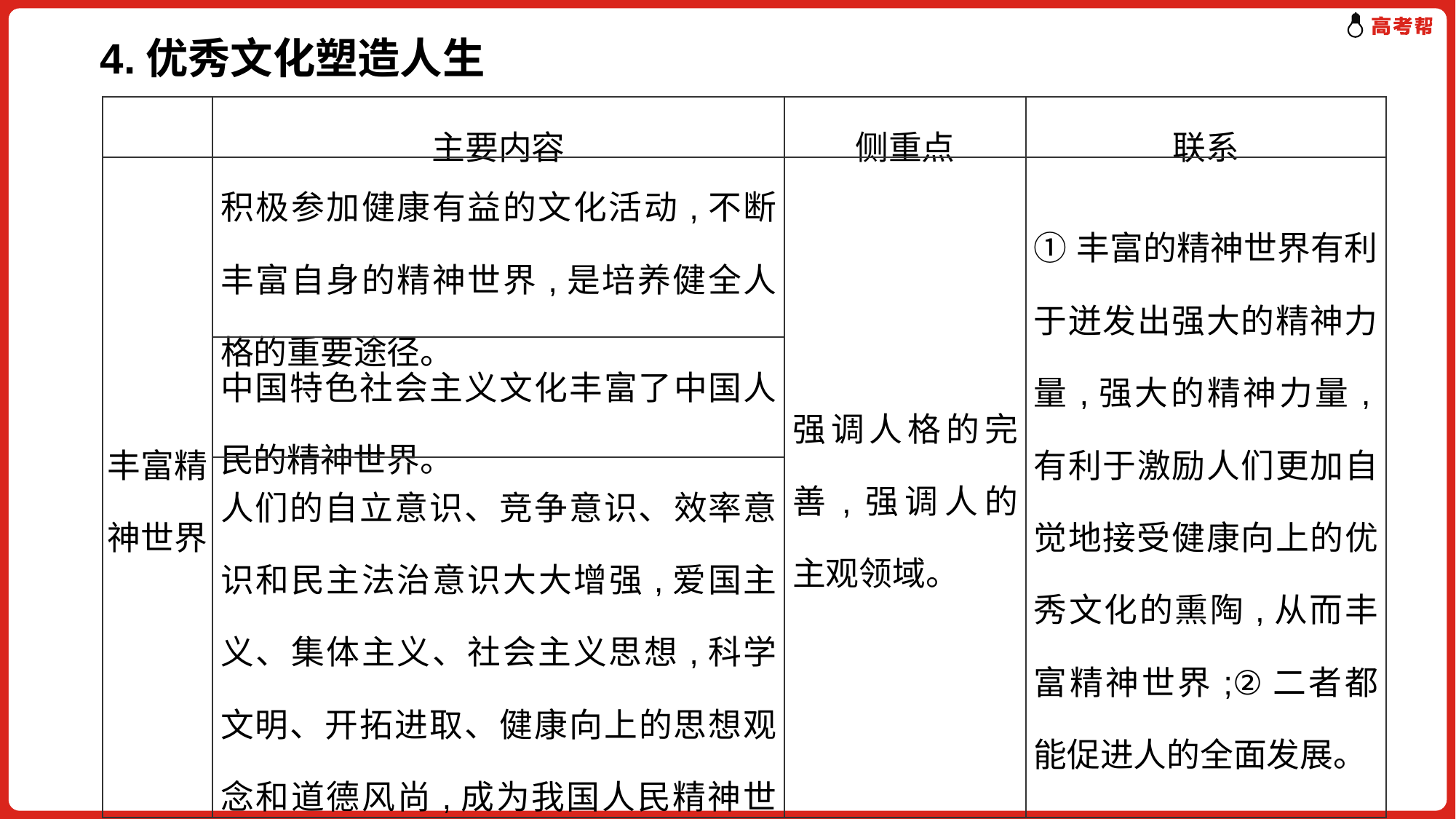

4.优秀文化塑造人生

|  | 主要内容 | 侧重点 | 联系 |
| --- | --- | --- | --- |
| 丰富精神世界 | 积极参加健康有益的文化活动,不断丰富自身的精神世界,是培养健全人格的重要途径。 | 强调人格的完善,强调人的主观领域。 | ①丰富的精神世界有利于迸发出强大的精神力量,强大的精神力量,有利于激励人们更加自觉地接受健康向上的优秀文化的熏陶,从而丰富精神世界;②二者都能促进人的全面发展。 |
|  | 中国特色社会主义文化丰富了中国人民的精神世界。 |  |  |
|  | 人们的自立意识、竞争意识、效率意识和民主法治意识大大增强,爱国主义、集体主义、社会主义思想,科学文明、开拓进取、健康向上的思想观念和道德风尚,成为我国人民精神世界的主流。 |  |  |